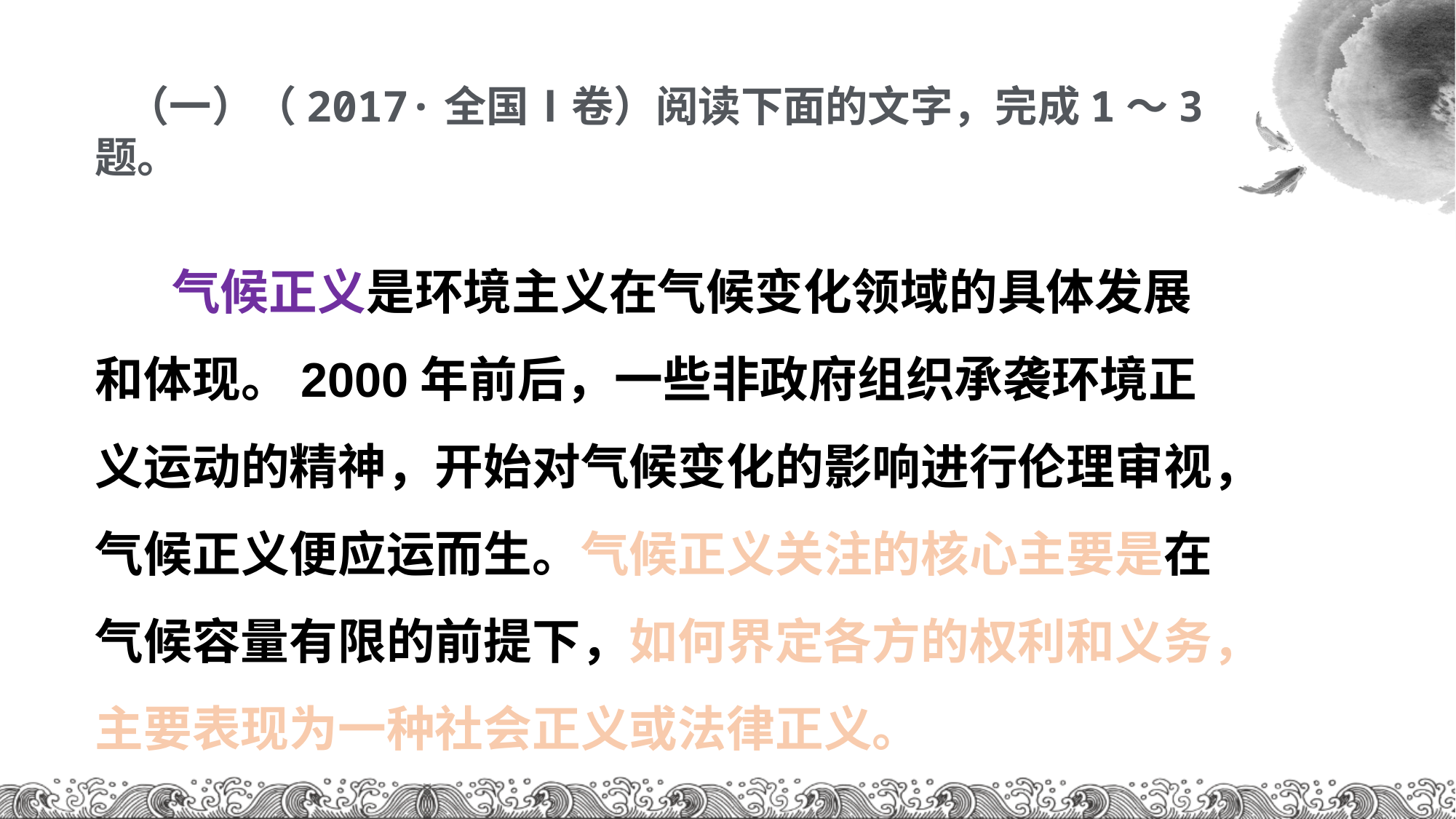

论述类文本阅读
（一）（2017·全国Ⅰ卷）阅读下面的文字，完成1～3题。

   气候正义是环境主义在气候变化领域的具体发展和体现。2000年前后，一些非政府组织承袭环境正义运动的精神，开始对气候变化的影响进行伦理审视，气候正义便应运而生。气候正义关注的核心主要是在气候容量有限的前提下，如何界定各方的权利和义务，主要表现为一种社会正义或法律正义。